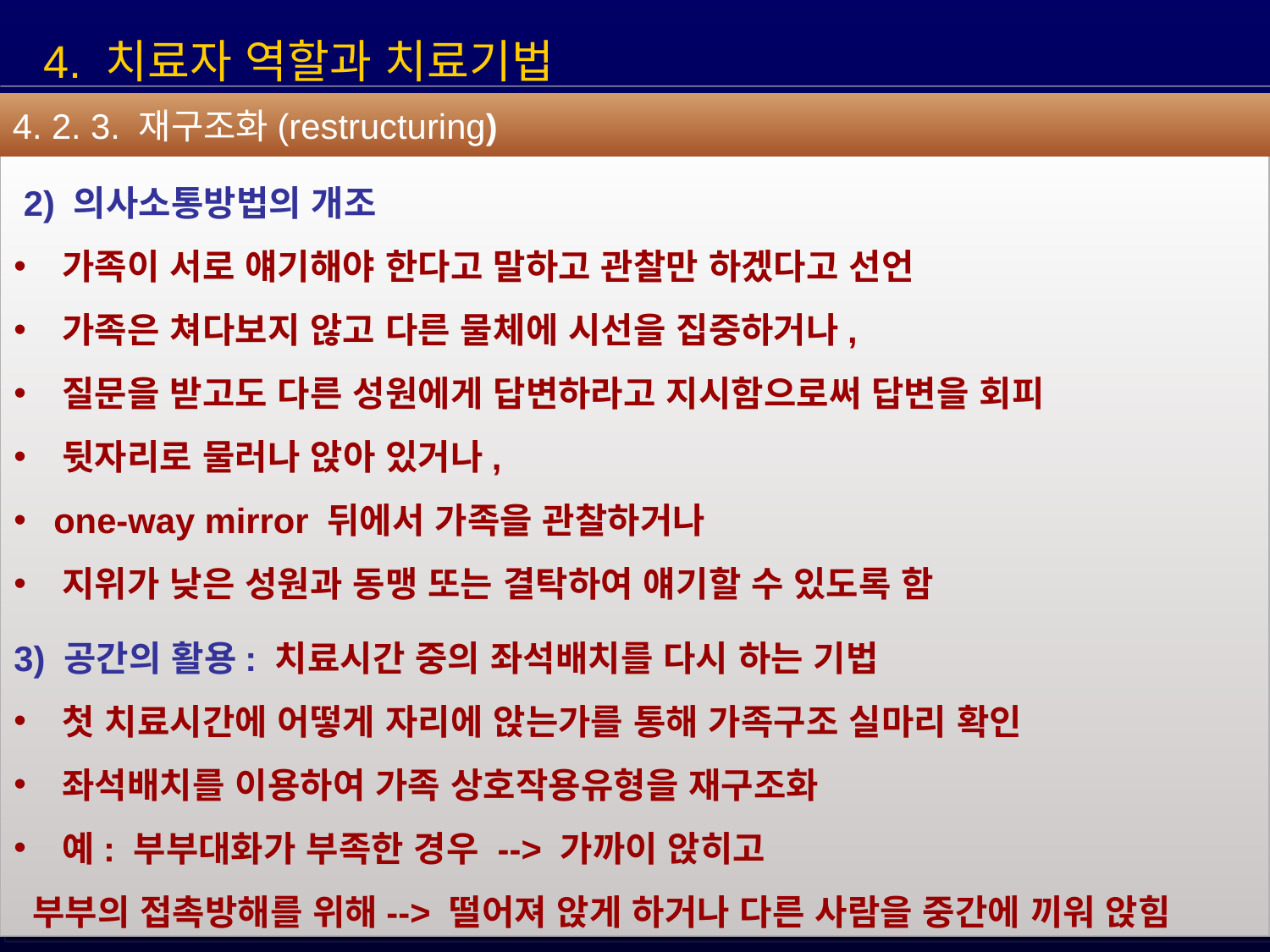

4. 치료자 역할과 치료기법

4. 2. 3. 재구조화(restructuring)
 2) 의사소통방법의 개조
 가족이 서로 얘기해야 한다고 말하고 관찰만 하겠다고 선언
 가족은 쳐다보지 않고 다른 물체에 시선을 집중하거나,
 질문을 받고도 다른 성원에게 답변하라고 지시함으로써 답변을 회피
 뒷자리로 물러나 앉아 있거나,
 one-way mirror 뒤에서 가족을 관찰하거나
 지위가 낮은 성원과 동맹 또는 결탁하여 얘기할 수 있도록 함
3) 공간의 활용: 치료시간 중의 좌석배치를 다시 하는 기법
 첫 치료시간에 어떻게 자리에 앉는가를 통해 가족구조 실마리 확인
 좌석배치를 이용하여 가족 상호작용유형을 재구조화
 예: 부부대화가 부족한 경우 --> 가까이 앉히고
 부부의 접촉방해를 위해--> 떨어져 앉게 하거나 다른 사람을 중간에 끼워 앉힘